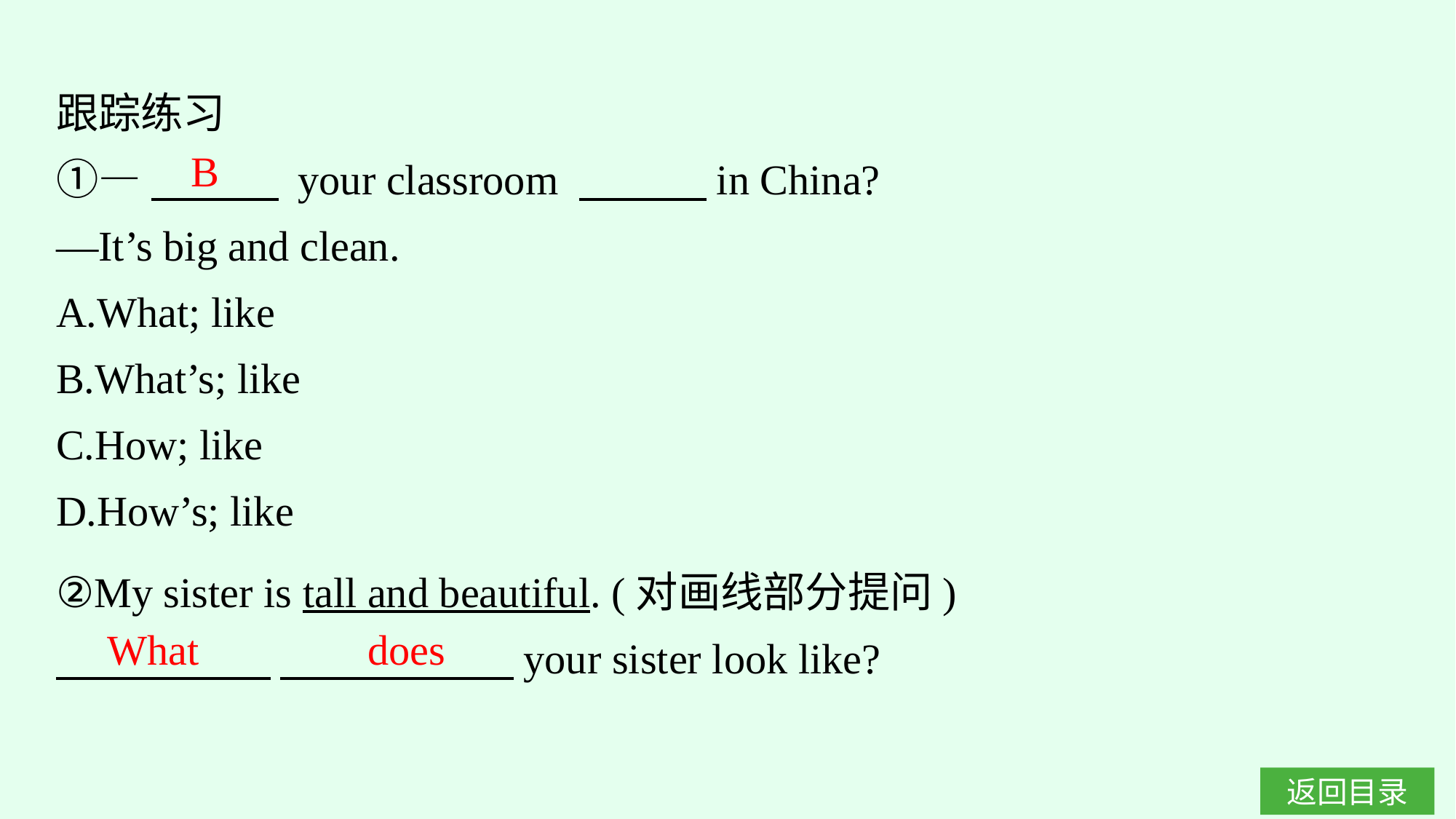

跟踪练习
①—　　　 your classroom 　　　in China?
—It’s big and clean.
A.What; like
B.What’s; like
C.How; like
D.How’s; like
B
②My sister is tall and beautiful. (对画线部分提问)
　       　　  　　　　　 your sister look like?
What                does